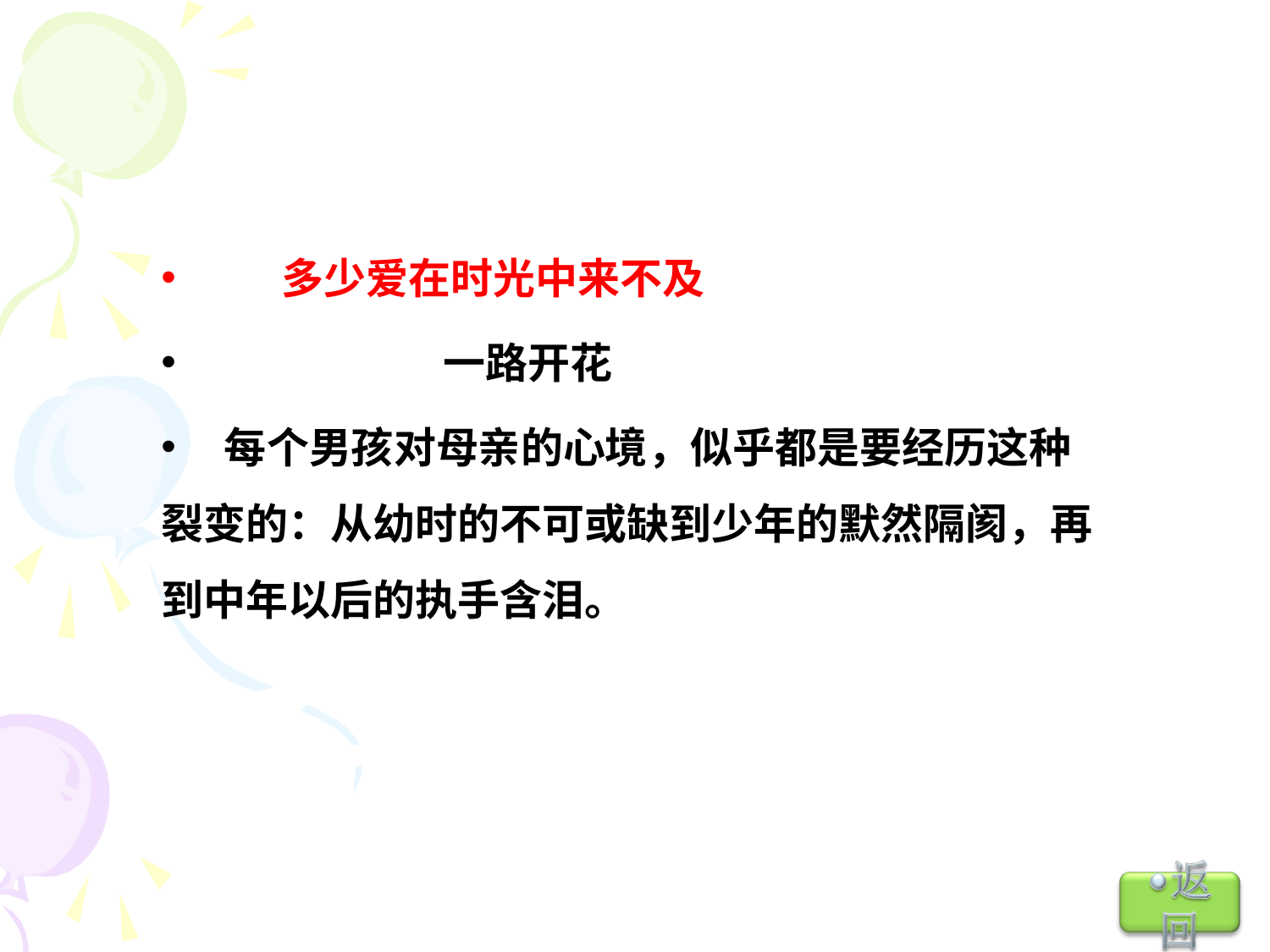

多少爱在时光中来不及
                           一路开花
    每个男孩对母亲的心境，似乎都是要经历这种裂变的：从幼时的不可或缺到少年的默然隔阂，再到中年以后的执手含泪。